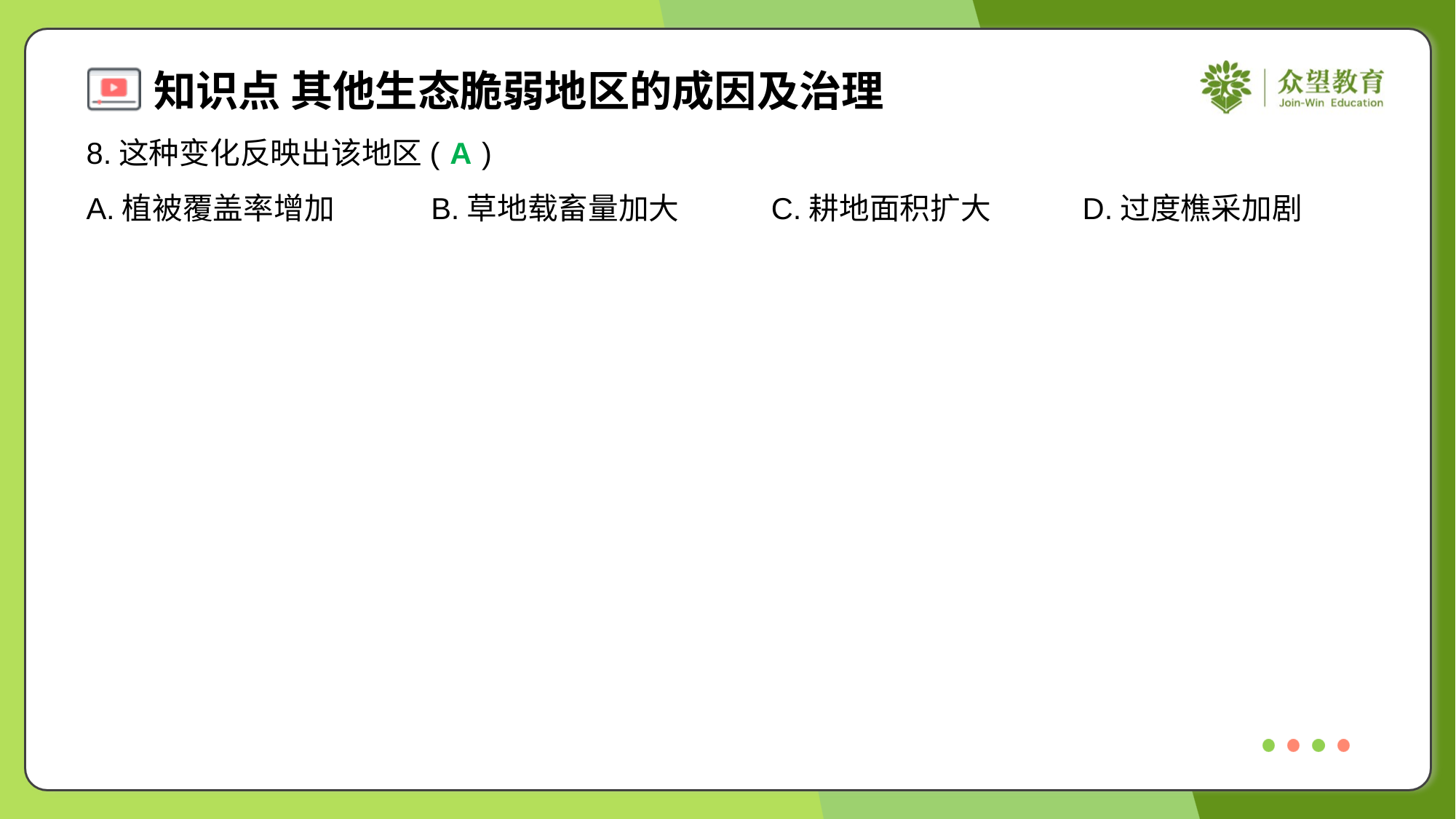

8.这种变化反映出该地区(     )
A
A.植被覆盖率增加	B.草地载畜量加大	C.耕地面积扩大	D.过度樵采加剧